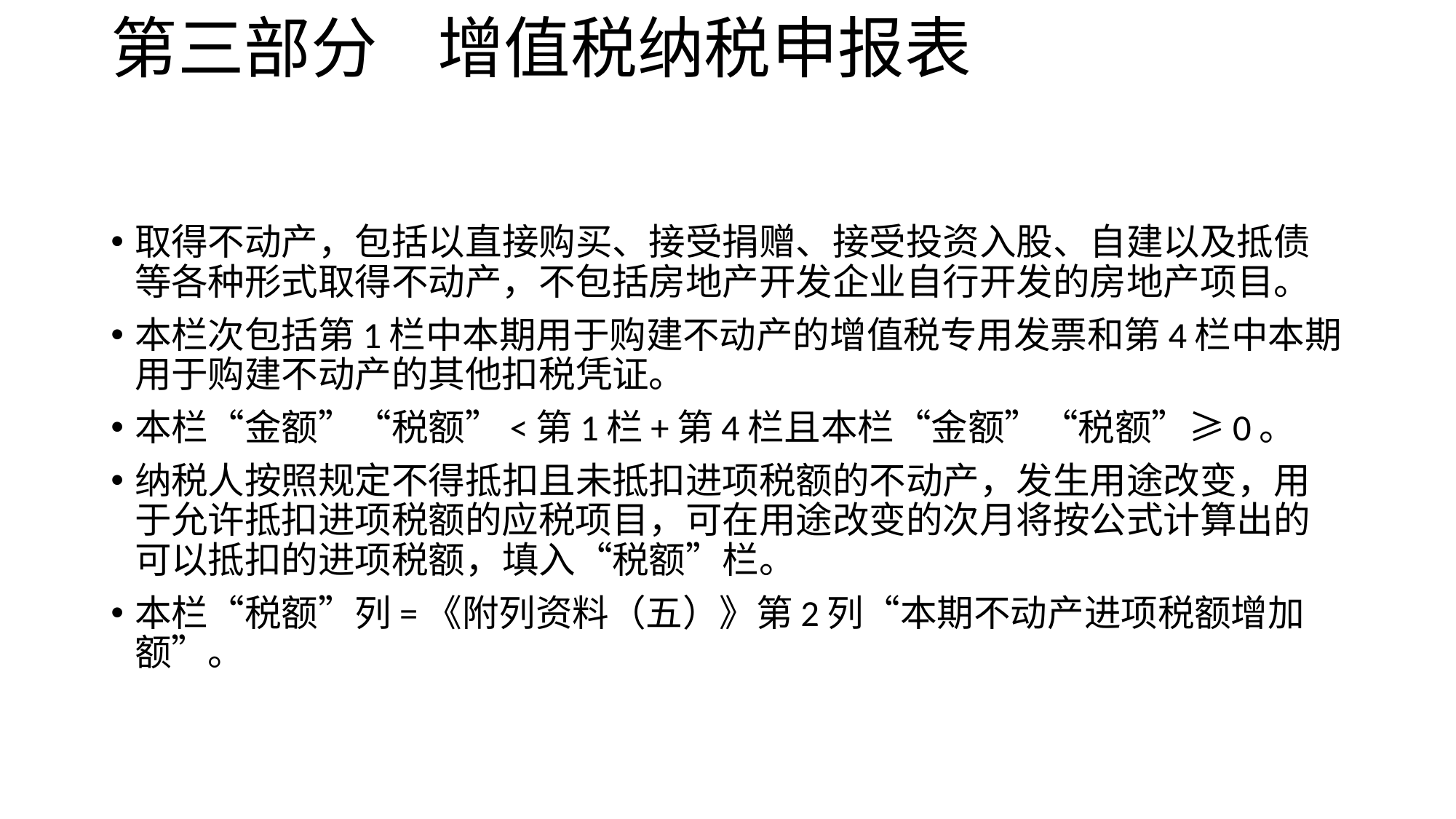

# 第三部分    增值税纳税申报表

取得不动产，包括以直接购买、接受捐赠、接受投资入股、自建以及抵债等各种形式取得不动产，不包括房地产开发企业自行开发的房地产项目。
本栏次包括第1栏中本期用于购建不动产的增值税专用发票和第4栏中本期用于购建不动产的其他扣税凭证。
本栏“金额”“税额”<第1栏+第4栏且本栏“金额”“税额”≥0。
纳税人按照规定不得抵扣且未抵扣进项税额的不动产，发生用途改变，用于允许抵扣进项税额的应税项目，可在用途改变的次月将按公式计算出的可以抵扣的进项税额，填入“税额”栏。
本栏“税额”列=《附列资料（五）》第2列“本期不动产进项税额增加额”。